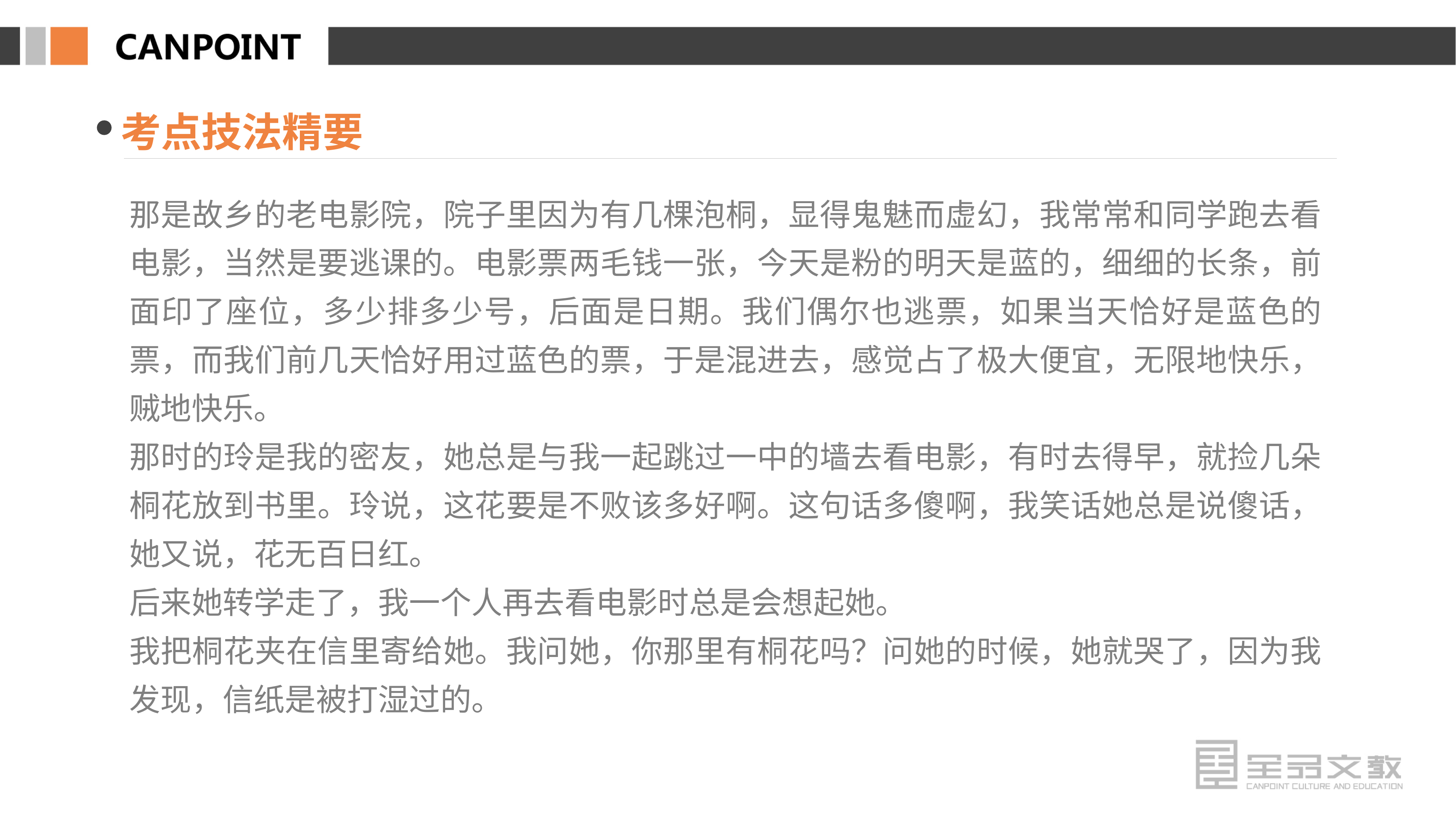

考点技法精要

那是故乡的老电影院，院子里因为有几棵泡桐，显得鬼魅而虚幻，我常常和同学跑去看电影，当然是要逃课的。电影票两毛钱一张，今天是粉的明天是蓝的，细细的长条，前面印了座位，多少排多少号，后面是日期。我们偶尔也逃票，如果当天恰好是蓝色的票，而我们前几天恰好用过蓝色的票，于是混进去，感觉占了极大便宜，无限地快乐，贼地快乐。
那时的玲是我的密友，她总是与我一起跳过一中的墙去看电影，有时去得早，就捡几朵桐花放到书里。玲说，这花要是不败该多好啊。这句话多傻啊，我笑话她总是说傻话，她又说，花无百日红。
后来她转学走了，我一个人再去看电影时总是会想起她。
我把桐花夹在信里寄给她。我问她，你那里有桐花吗？问她的时候，她就哭了，因为我发现，信纸是被打湿过的。